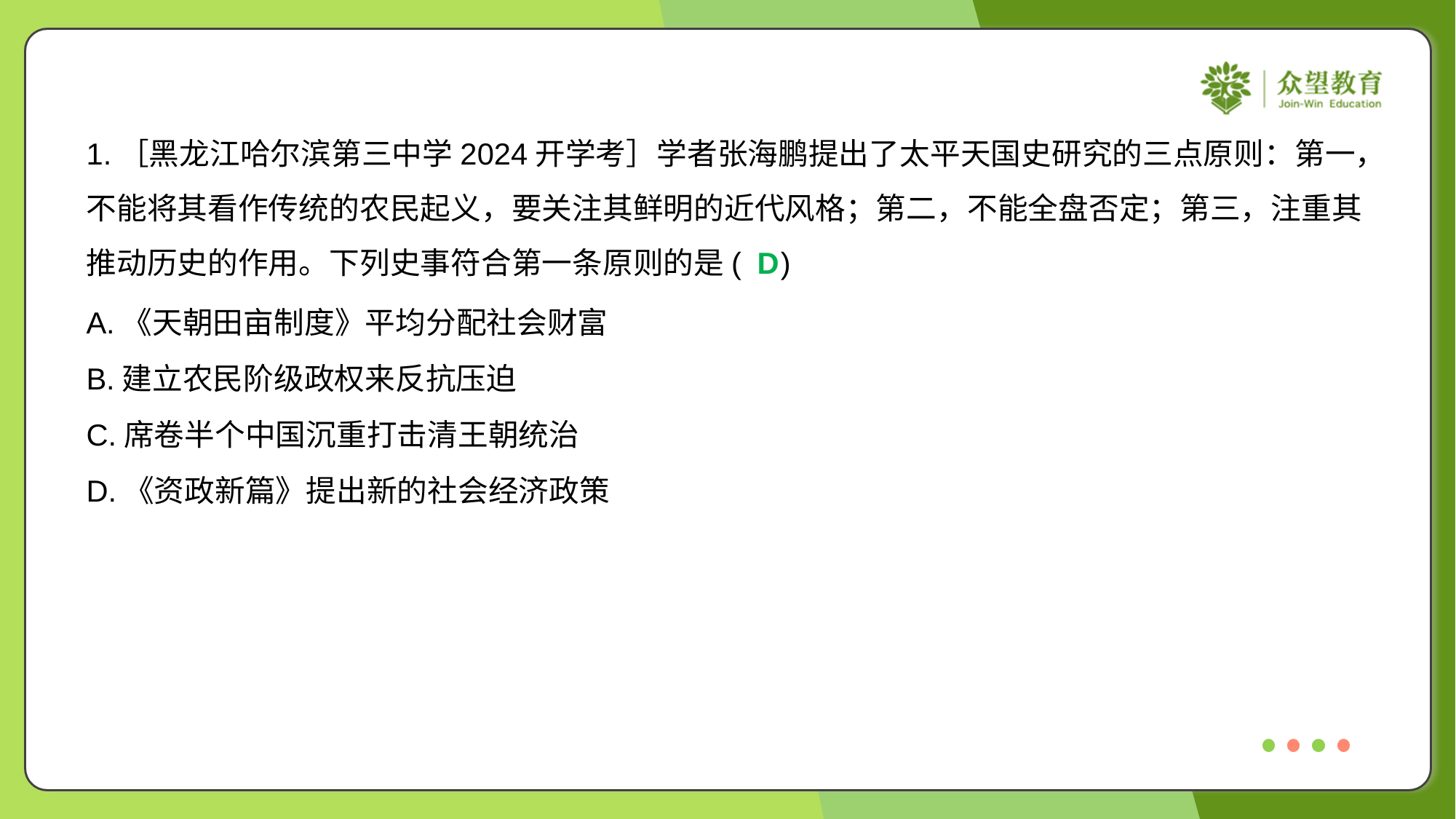

1.［黑龙江哈尔滨第三中学2024开学考］学者张海鹏提出了太平天国史研究的三点原则：第一，
不能将其看作传统的农民起义，要关注其鲜明的近代风格；第二，不能全盘否定；第三，注重其
推动历史的作用。下列史事符合第一条原则的是(     )
D
A.《天朝田亩制度》平均分配社会财富
B.建立农民阶级政权来反抗压迫
C.席卷半个中国沉重打击清王朝统治
D.《资政新篇》提出新的社会经济政策